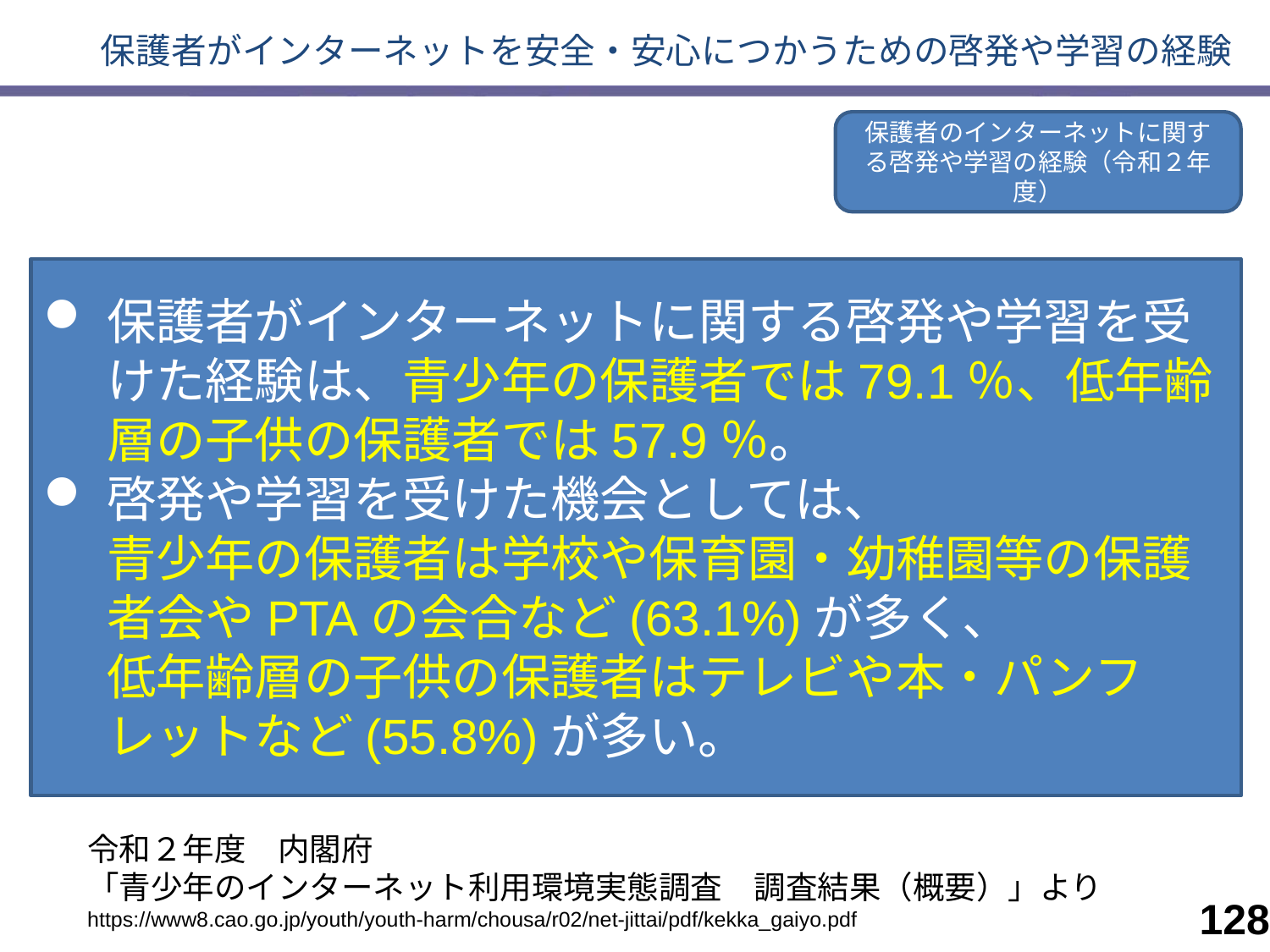

保護者がインターネットを安全・安心につかうための啓発や学習の経験
保護者のインターネットに関する啓発や学習の経験（令和２年度）
保護者がインターネットに関する啓発や学習を受けた経験は、青少年の保護者では79.1％、低年齢層の子供の保護者では57.9％。
啓発や学習を受けた機会としては、
青少年の保護者は学校や保育園・幼稚園等の保護者会やPTAの会合など(63.1%)が多く、
低年齢層の子供の保護者はテレビや本・パンフレットなど(55.8%)が多い。
令和２年度　内閣府
「青少年のインターネット利用環境実態調査　調査結果（概要）」より
https://www8.cao.go.jp/youth/youth-harm/chousa/r02/net-jittai/pdf/kekka_gaiyo.pdf
128